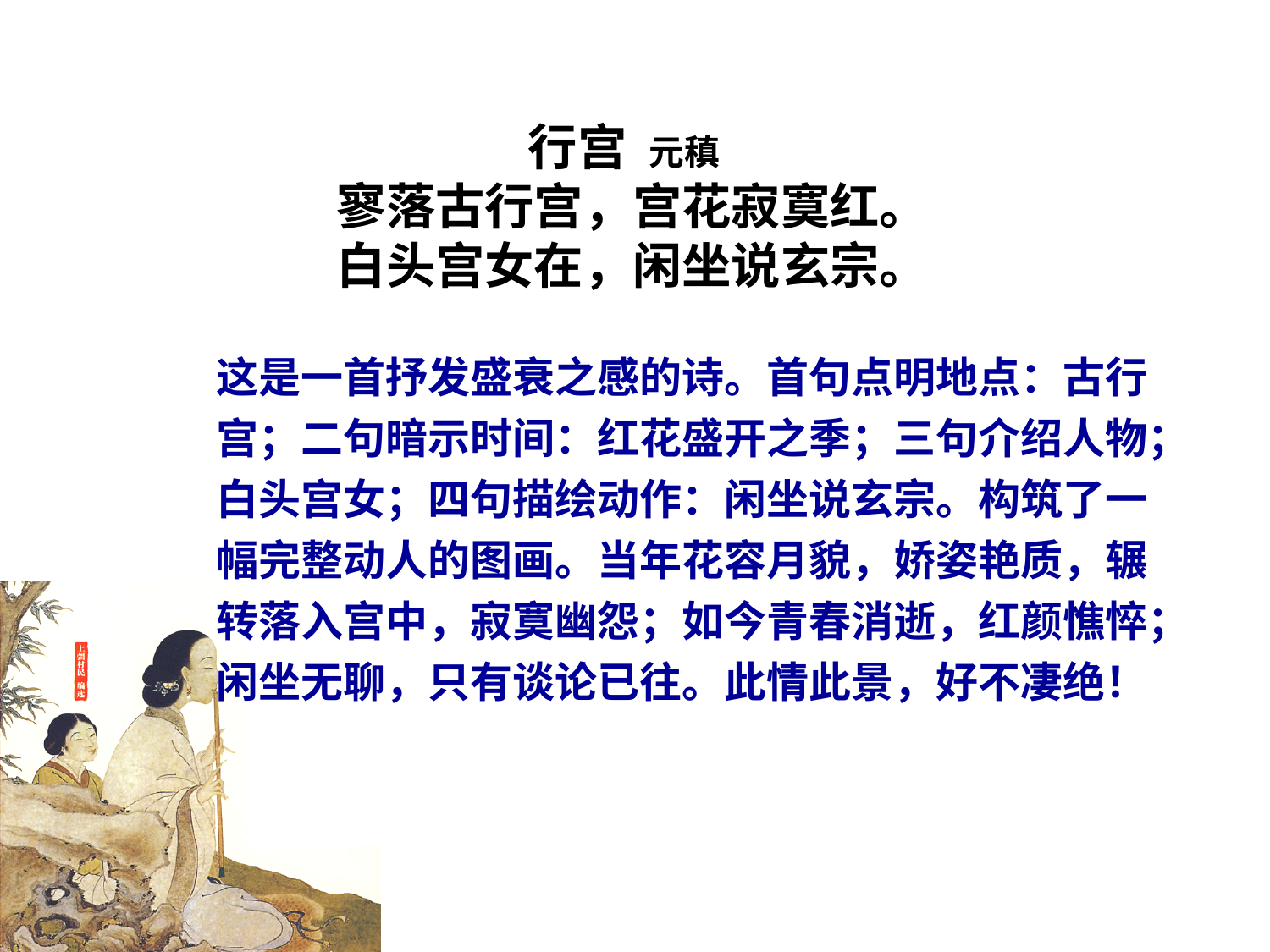

行宫  元稹
寥落古行宫，宫花寂寞红。
白头宫女在，闲坐说玄宗。
这是一首抒发盛衰之感的诗。首句点明地点：古行宫；二句暗示时间：红花盛开之季；三句介绍人物；白头宫女；四句描绘动作：闲坐说玄宗。构筑了一幅完整动人的图画。当年花容月貌，娇姿艳质，辗转落入宫中，寂寞幽怨；如今青春消逝，红颜憔悴；闲坐无聊，只有谈论已往。此情此景，好不凄绝！